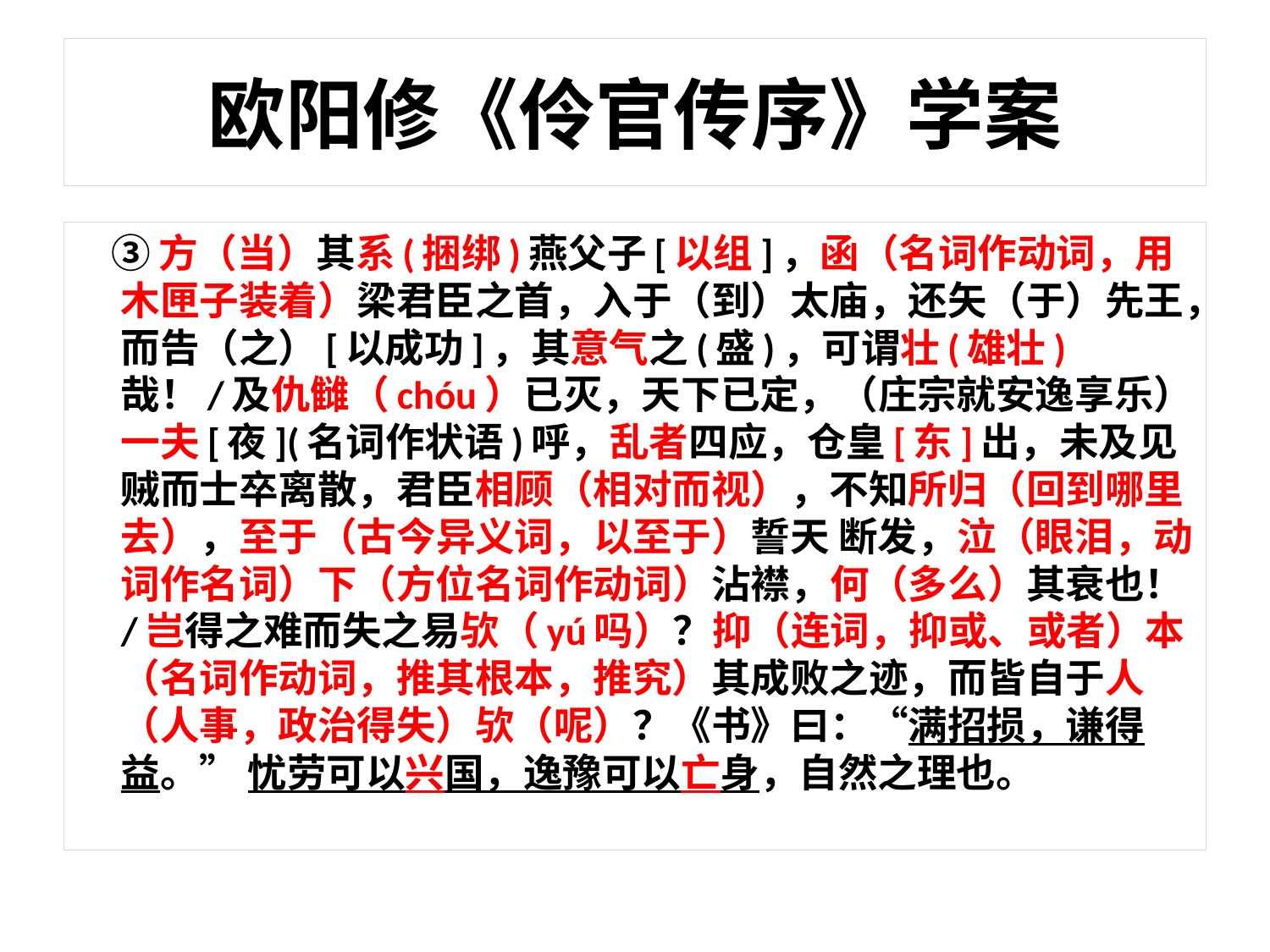

# 欧阳修《伶官传序》学案
    ③方（当）其系(捆绑)燕父子[以组]，函（名词作动词，用木匣子装着）梁君臣之首，入于（到）太庙，还矢（于）先王，而告（之）[以成功]，其意气之(盛)，可谓壮(雄壮)哉！/及仇雠（chóu）已灭，天下已定，（庄宗就安逸享乐）一夫[夜](名词作状语)呼，乱者四应，仓皇[东]出，未及见贼而士卒离散，君臣相顾（相对而视），不知所归（回到哪里去），至于（古今异义词，以至于）誓天 断发，泣（眼泪，动词作名词）下（方位名词作动词）沾襟，何（多么）其衰也！/岂得之难而失之易欤（yú吗）？抑（连词，抑或、或者）本（名词作动词，推其根本，推究）其成败之迹，而皆自于人（人事，政治得失）欤（呢）？《书》曰：“满招损，谦得益。” 忧劳可以兴国，逸豫可以亡身，自然之理也。